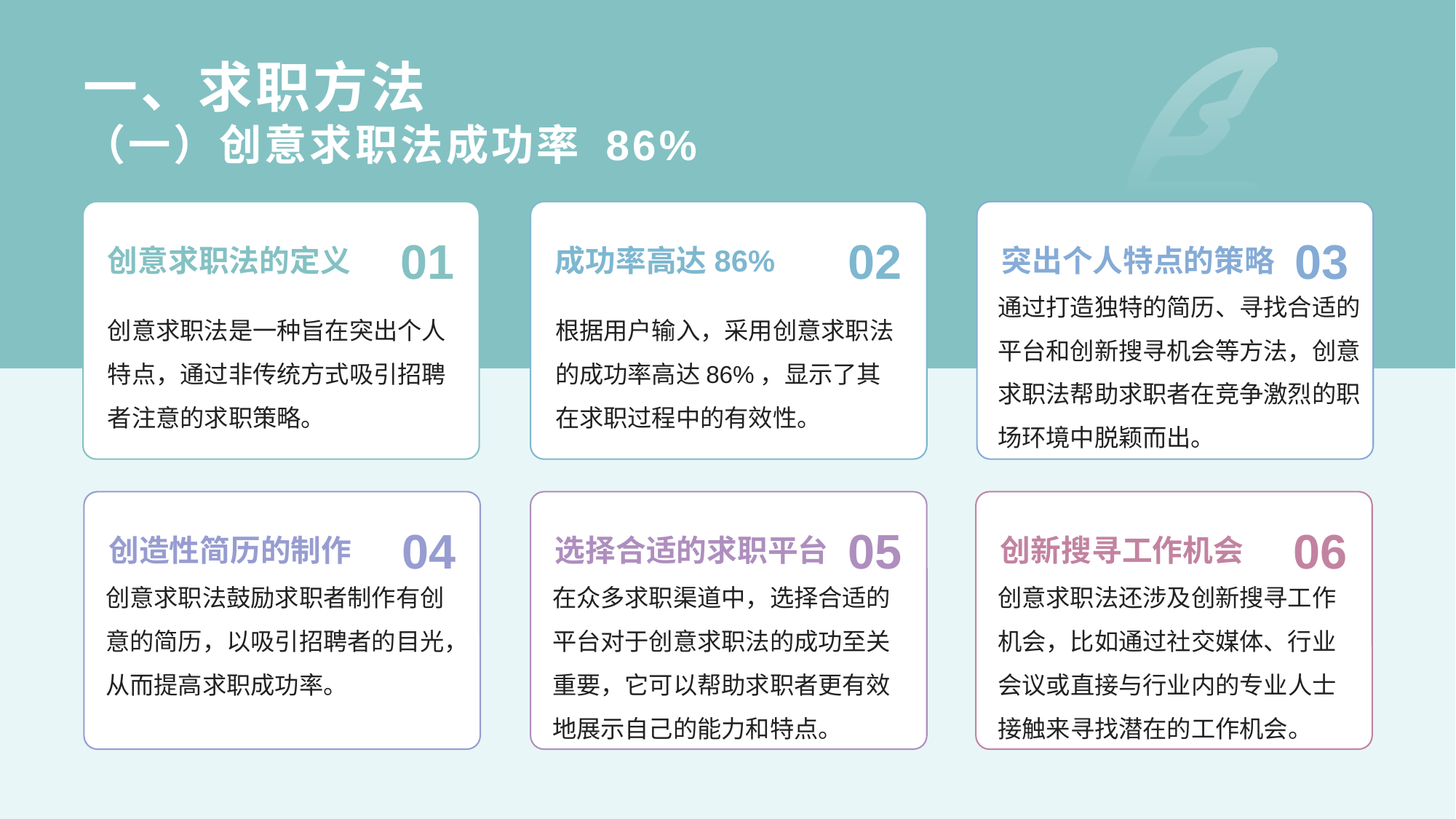

# 一、求职方法 （一）创意求职法成功率 86%

01
成功率高达86%
02
03
创意求职法的定义
突出个人特点的策略
通过打造独特的简历、寻找合适的平台和创新搜寻机会等方法，创意求职法帮助求职者在竞争激烈的职场环境中脱颖而出。
创意求职法是一种旨在突出个人特点，通过非传统方式吸引招聘者注意的求职策略。
根据用户输入，采用创意求职法的成功率高达86%，显示了其在求职过程中的有效性。

04
05
06
创造性简历的制作
选择合适的求职平台
创新搜寻工作机会
创意求职法鼓励求职者制作有创意的简历，以吸引招聘者的目光，从而提高求职成功率。
在众多求职渠道中，选择合适的平台对于创意求职法的成功至关重要，它可以帮助求职者更有效地展示自己的能力和特点。
创意求职法还涉及创新搜寻工作机会，比如通过社交媒体、行业会议或直接与行业内的专业人士接触来寻找潜在的工作机会。